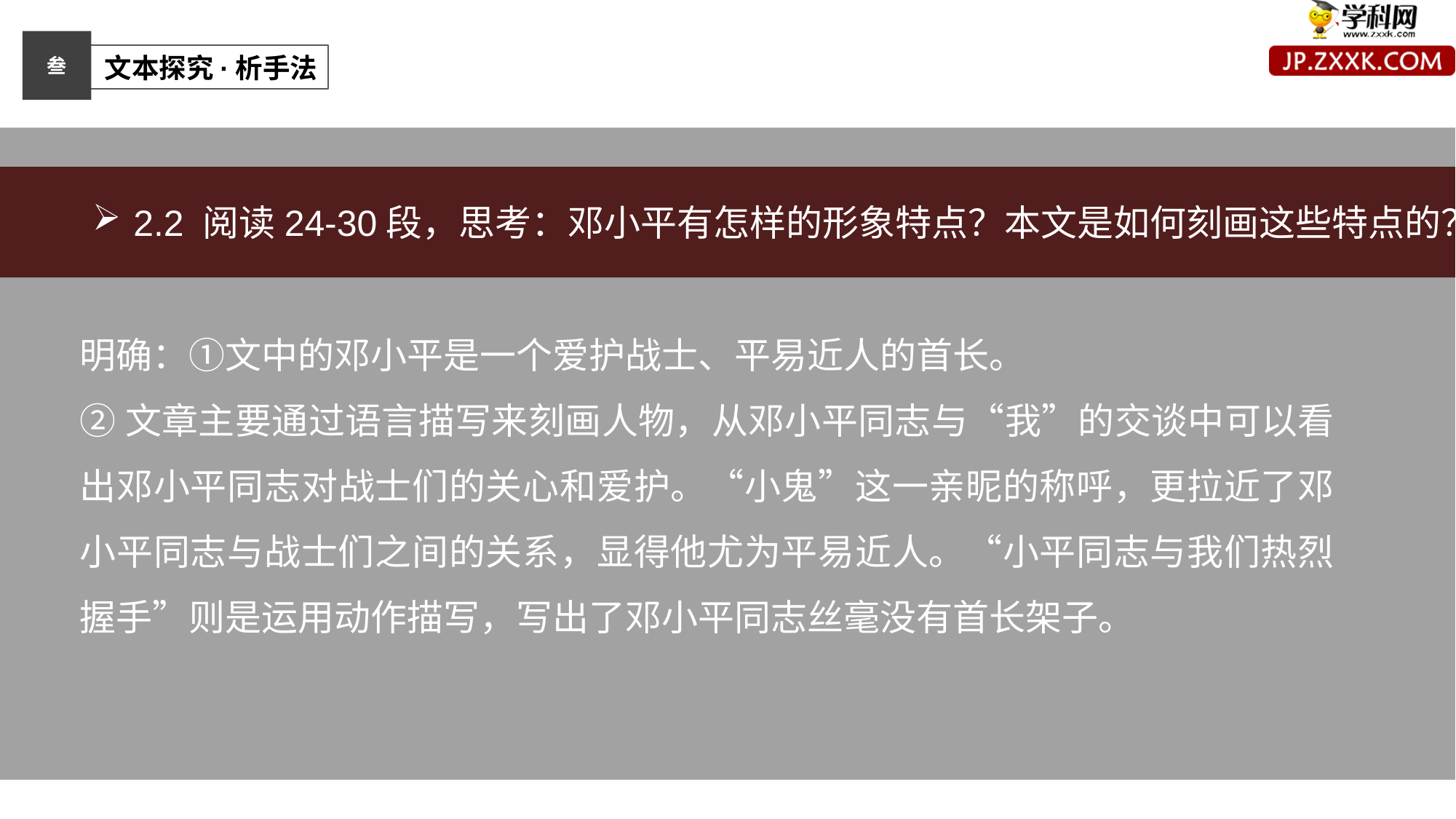

叁
  文本探究·析手法

2.2 阅读24-30段，思考：邓小平有怎样的形象特点？本文是如何刻画这些特点的？
明确：①文中的邓小平是一个爱护战士、平易近人的首长。
②文章主要通过语言描写来刻画人物，从邓小平同志与“我”的交谈中可以看出邓小平同志对战士们的关心和爱护。“小鬼”这一亲昵的称呼，更拉近了邓小平同志与战士们之间的关系，显得他尤为平易近人。“小平同志与我们热烈握手”则是运用动作描写，写出了邓小平同志丝毫没有首长架子。